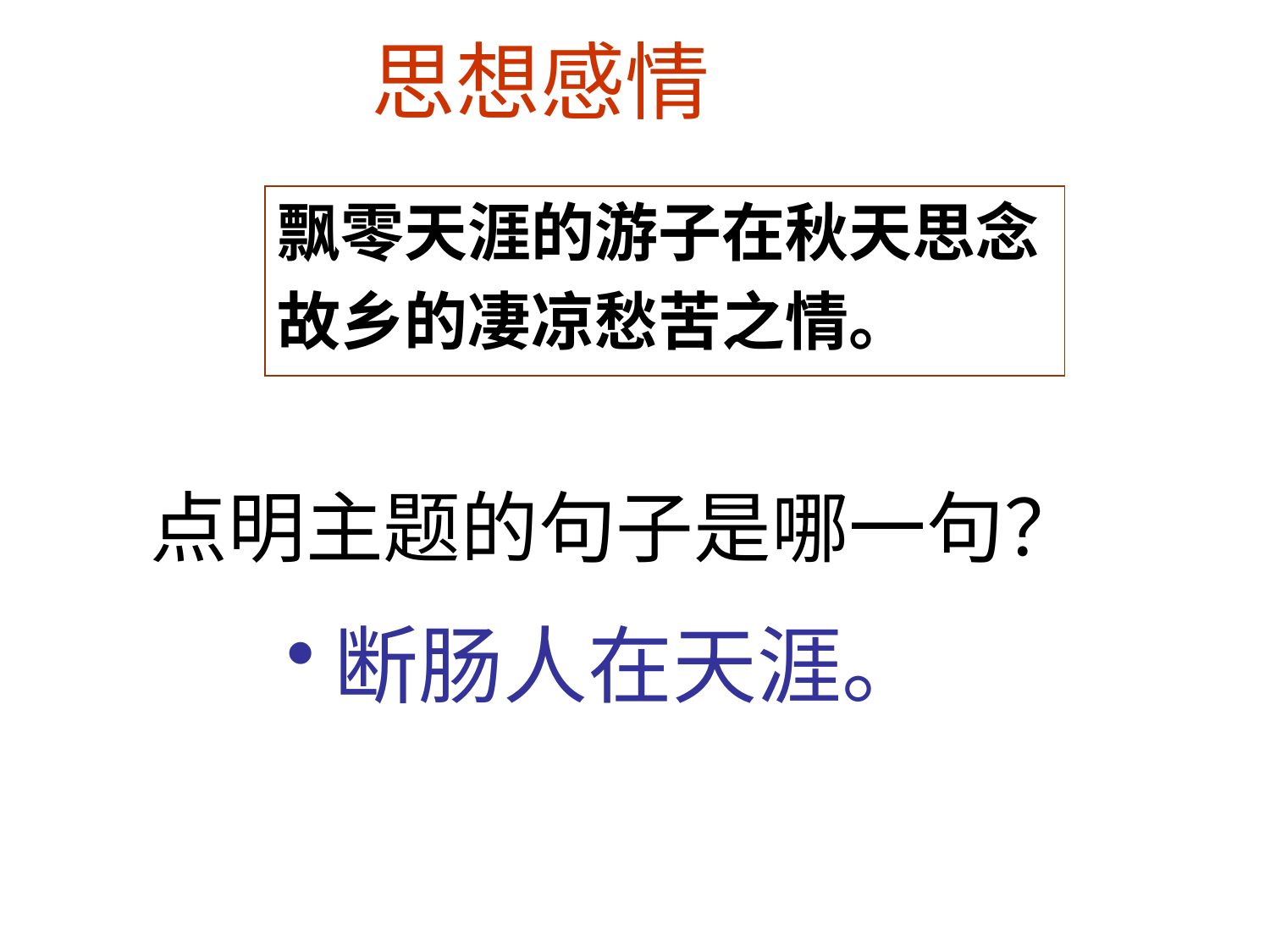

思想感情
飘零天涯的游子在秋天思念
故乡的凄凉愁苦之情。
# 点明主题的句子是哪一句？
断肠人在天涯。